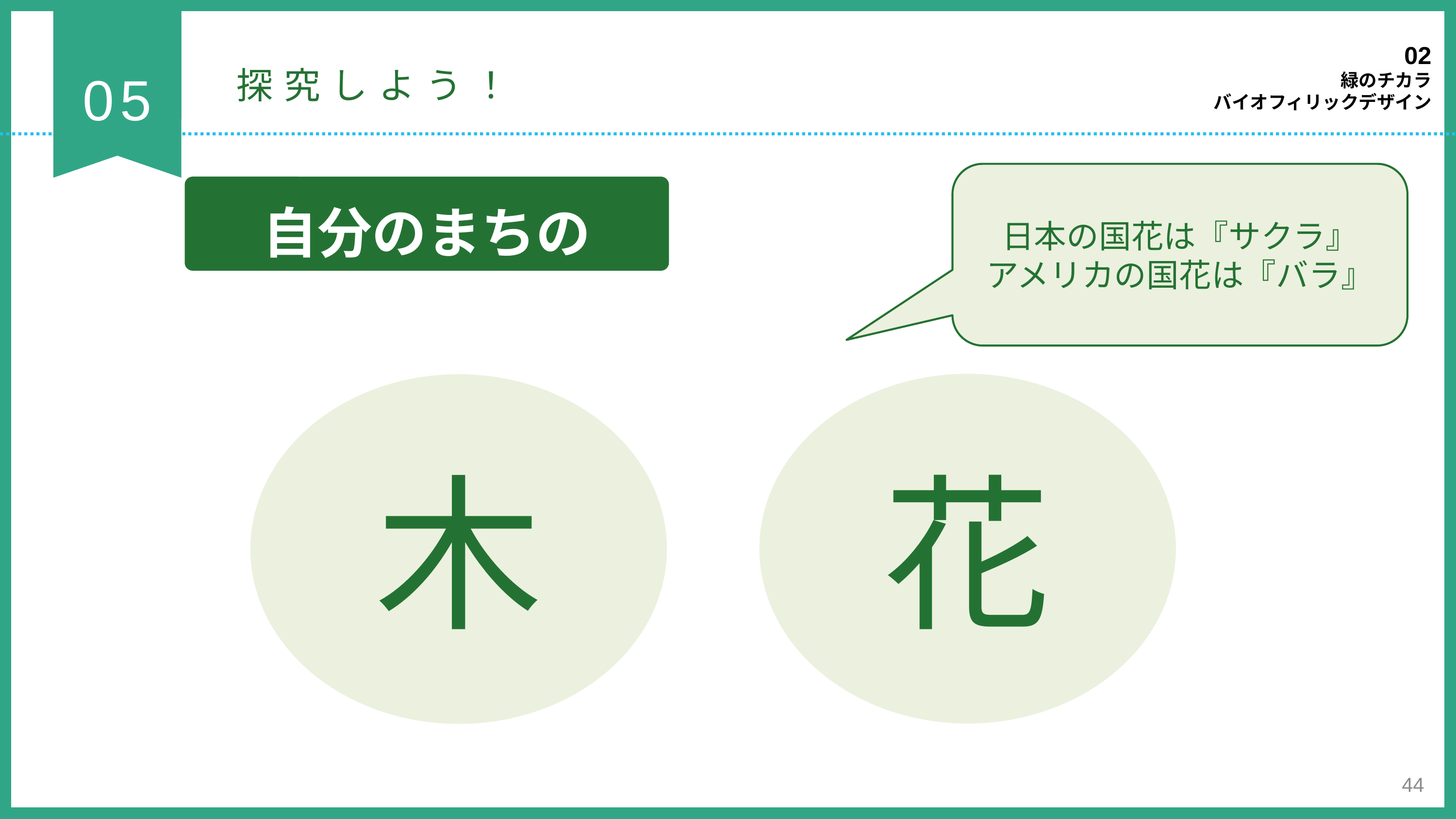

02
緑のチカラ
バイオフィリックデザイン
05
探究しよう！

日本の国花は『サクラ』
アメリカの国花は『バラ』
自分のまちの
花
木
44